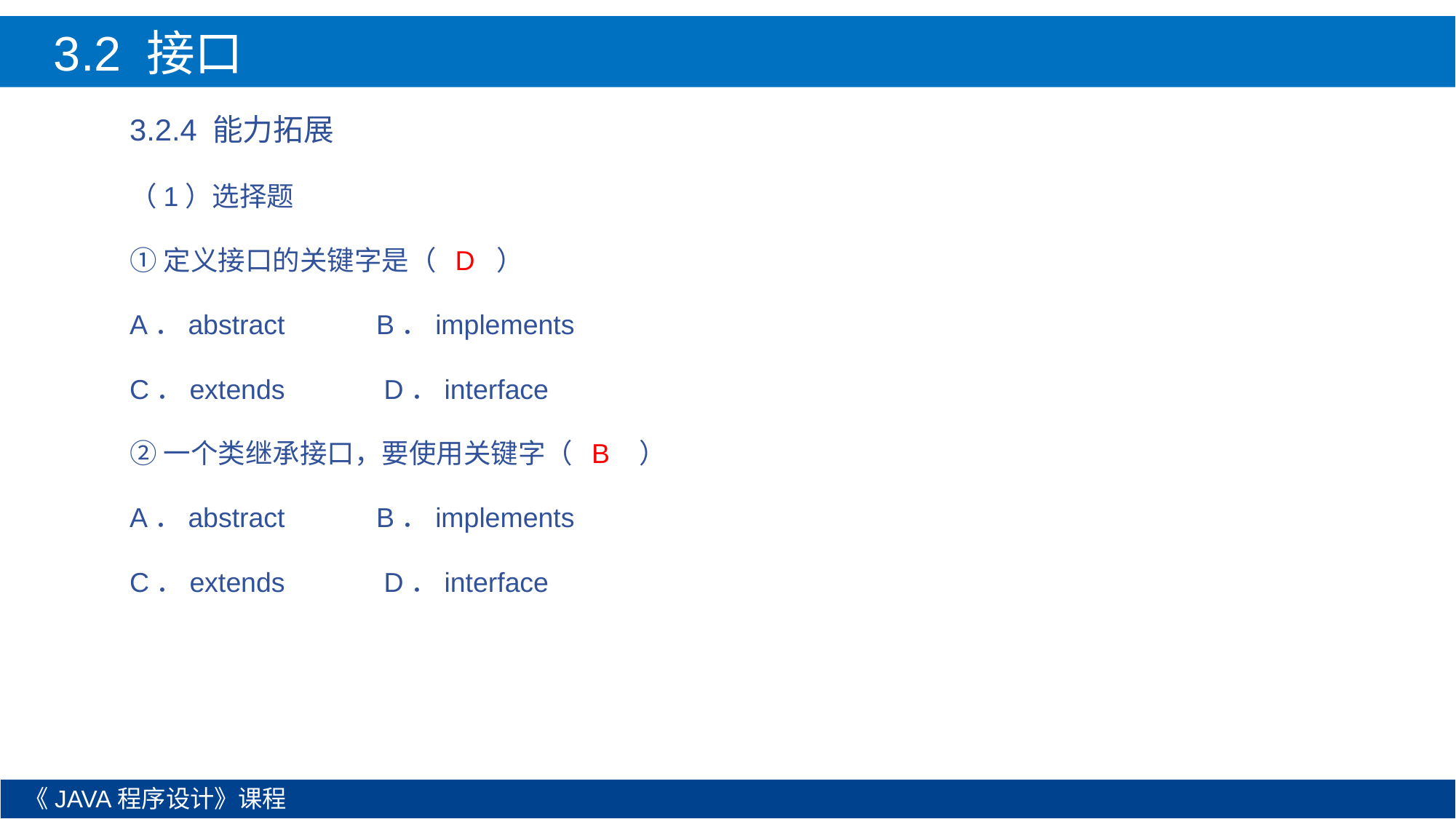

3.2 接口
3.2.4 能力拓展
（1）选择题
①定义接口的关键字是（  D  ）
A．abstract            B．implements
C．extends             D．interface
②一个类继承接口，要使用关键字（  B   ）
A．abstract            B．implements
C．extends             D．interface

《JAVA程序设计》课程